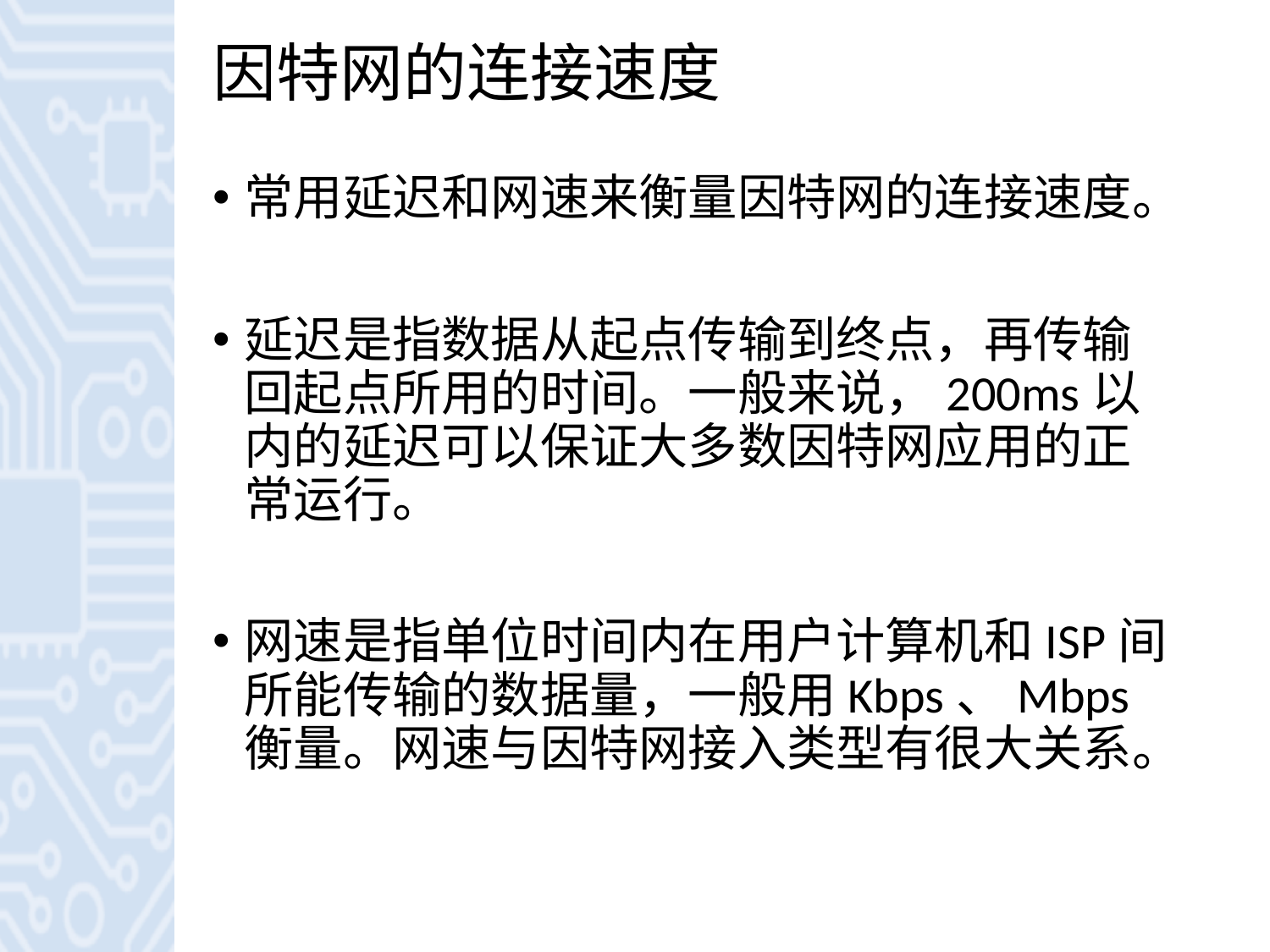

# 因特网的连接速度
常用延迟和网速来衡量因特网的连接速度。

延迟是指数据从起点传输到终点，再传输回起点所用的时间。一般来说，200ms以内的延迟可以保证大多数因特网应用的正常运行。

网速是指单位时间内在用户计算机和ISP间所能传输的数据量，一般用Kbps、Mbps衡量。网速与因特网接入类型有很大关系。